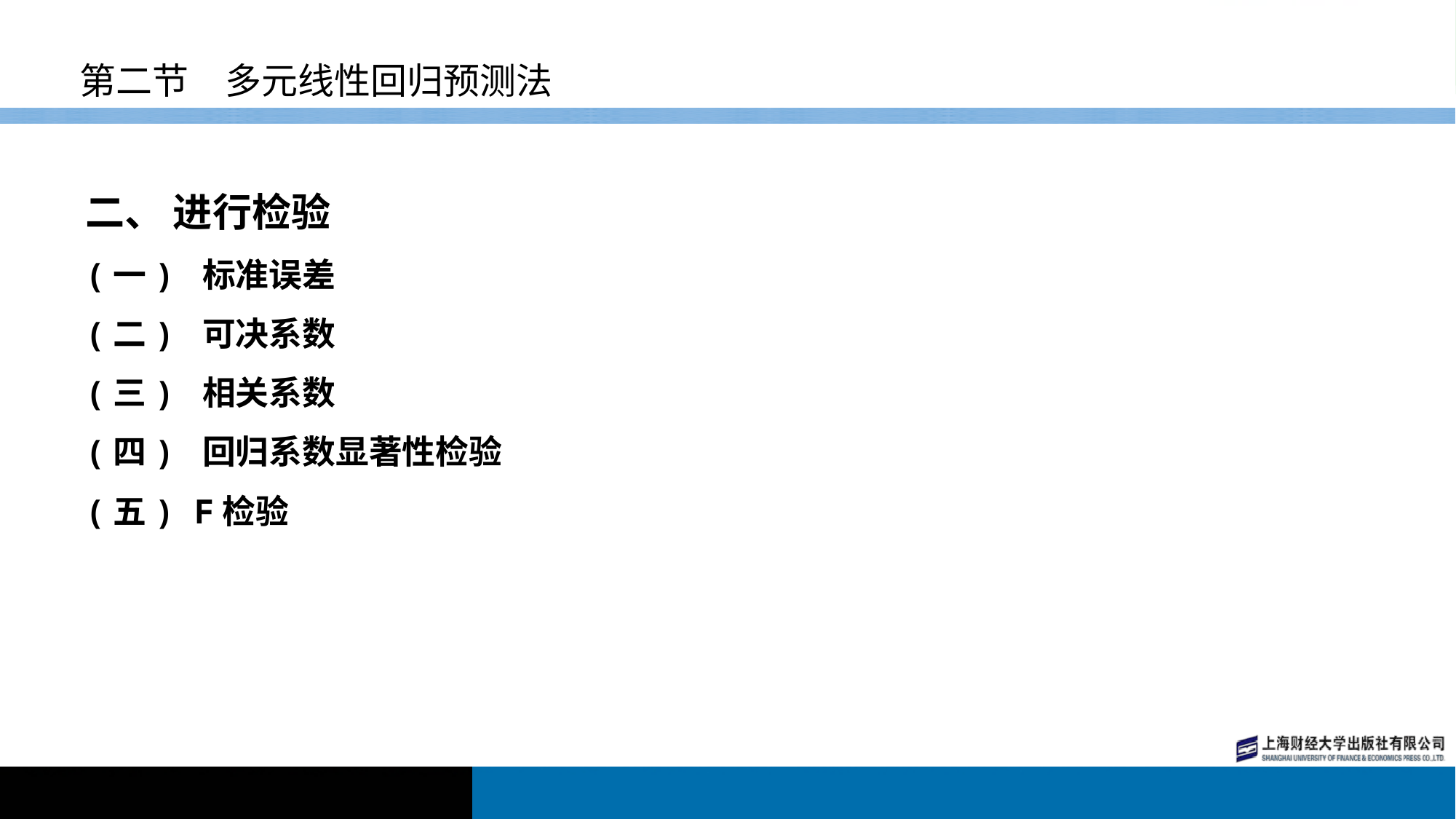

# 第二节　多元线性回归预测法
二、 进行检验
(一) 标准误差
(二) 可决系数
(三) 相关系数
(四) 回归系数显著性检验
(五) F检验
8